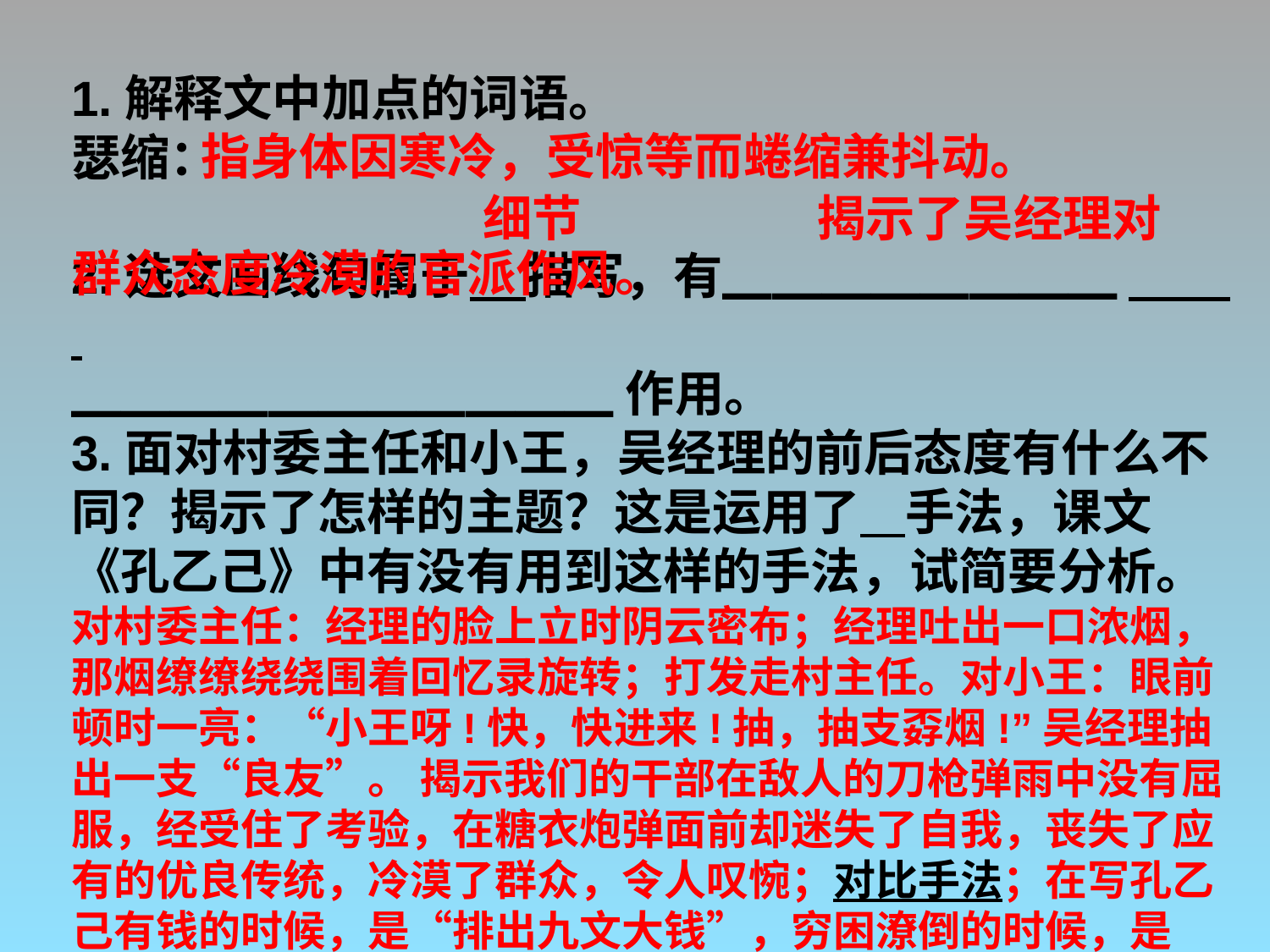

1.解释文中加点的词语。
瑟缩：
2.选文画线句属于     描写，有▁▁▁▁▁▁▁▁
▁▁▁▁▁▁▁▁▁▁▁作用。
3.面对村委主任和小王，吴经理的前后态度有什么不同？揭示了怎样的主题？这是运用了    手法，课文《孔乙己》中有没有用到这样的手法，试简要分析。
对村委主任：经理的脸上立时阴云密布；经理吐出一口浓烟，那烟缭缭绕绕围着回忆录旋转；打发走村主任。对小王：眼前顿时一亮：“小王呀!快，快进来!抽，抽支孬烟!”吴经理抽出一支“良友”。 揭示我们的干部在敌人的刀枪弹雨中没有屈服，经受住了考验，在糖衣炮弹面前却迷失了自我，丧失了应有的优良传统，冷漠了群众，令人叹惋；对比手法；在写孔乙己有钱的时候，是“排出九文大钱”，穷困潦倒的时候，是“摸出四文大钱”， 通过对比表明孔乙己每况愈下的悲惨境地。
指身体因寒冷，受惊等而蜷缩兼抖动。
细节
揭示了吴经理对
群众态度冷漠的官派作风。